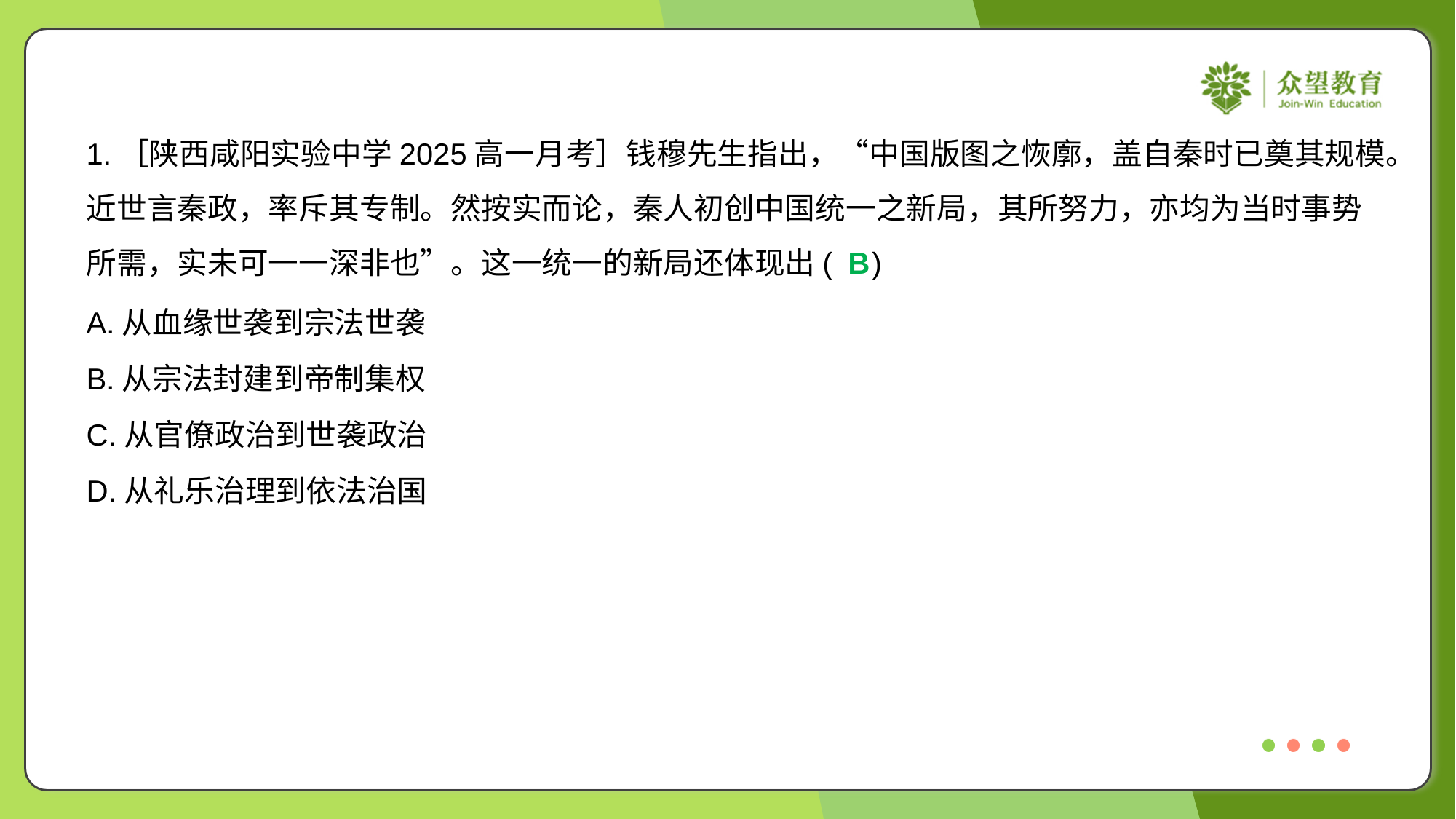

1.［陕西咸阳实验中学2025高一月考］钱穆先生指出，“中国版图之恢廓，盖自秦时已奠其规模。
近世言秦政，率斥其专制。然按实而论，秦人初创中国统一之新局，其所努力，亦均为当时事势
所需，实未可一一深非也”。这一统一的新局还体现出(     )
B
A.从血缘世袭到宗法世袭
B.从宗法封建到帝制集权
C.从官僚政治到世袭政治
D.从礼乐治理到依法治国